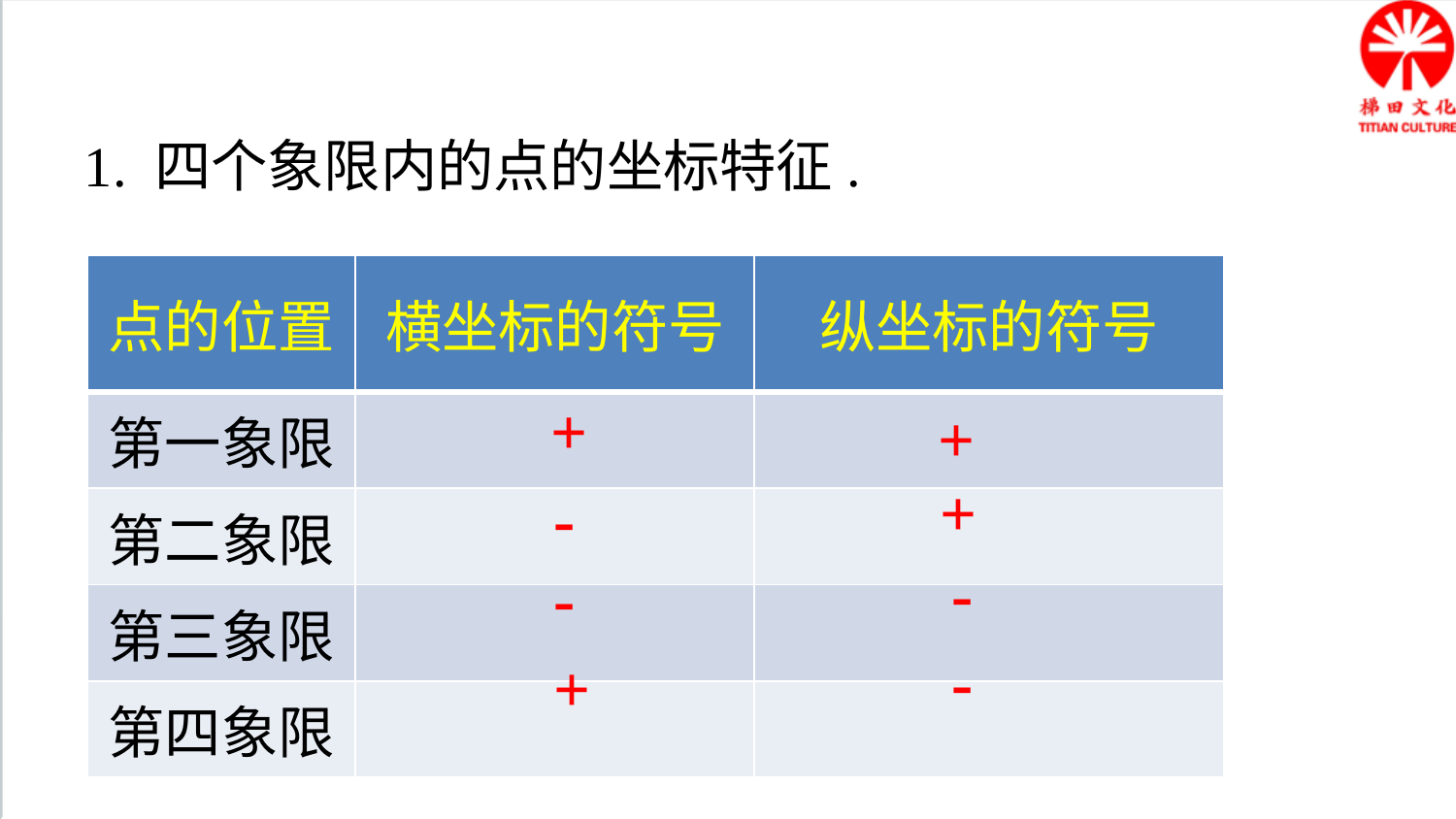

1. 四个象限内的点的坐标特征.
| 点的位置 | 横坐标的符号 | 纵坐标的符号 |
| --- | --- | --- |
| 第一象限 |  |  |
| 第二象限 |  |  |
| 第三象限 |  |  |
| 第四象限 |  |  |
+
+
+
-
-
-
-
+